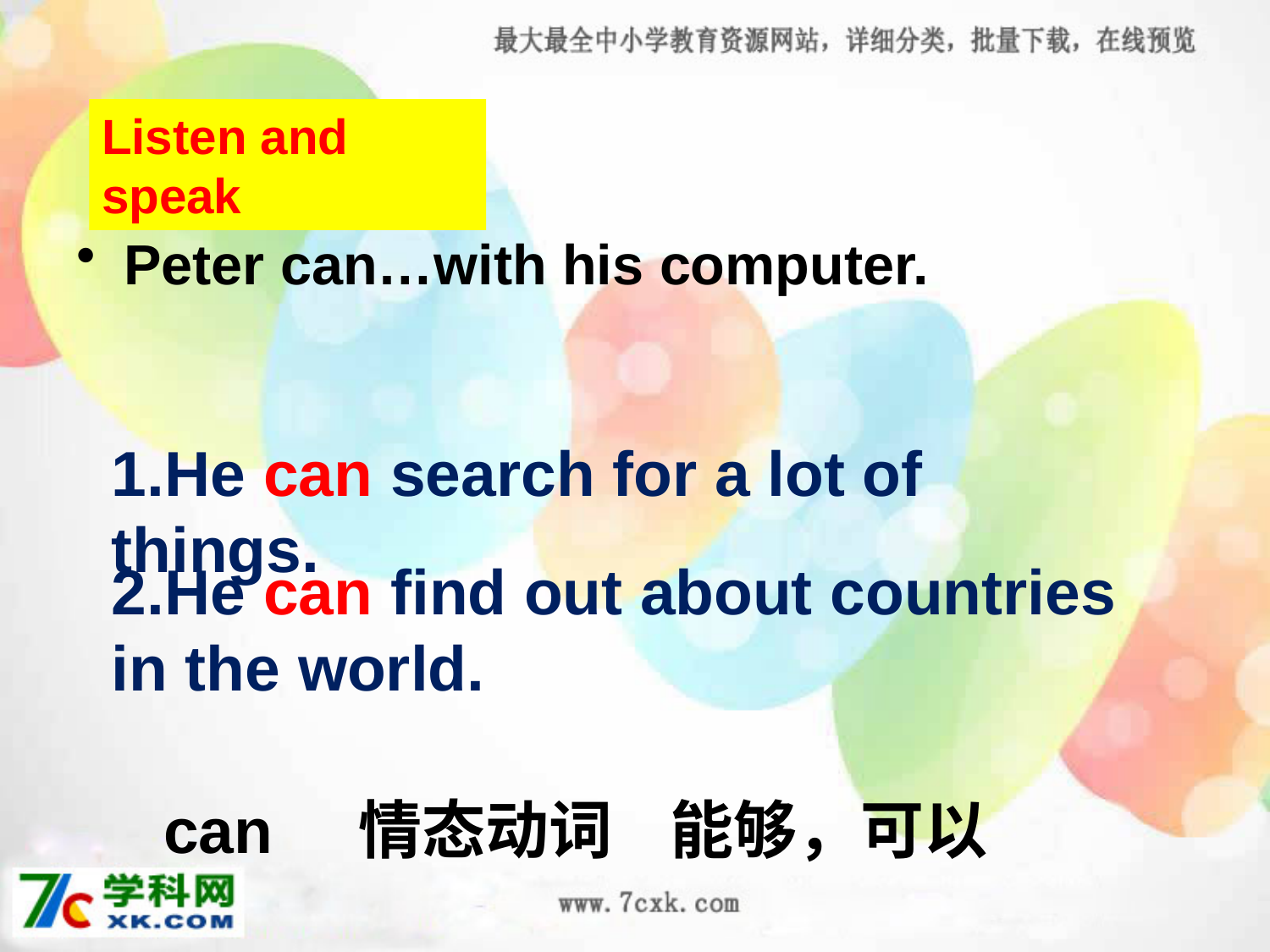

Listen and speak
Peter can…with his computer.
1.He can search for a lot of things.
2.He can find out about countries in the world.
can    情态动词    能够，可以